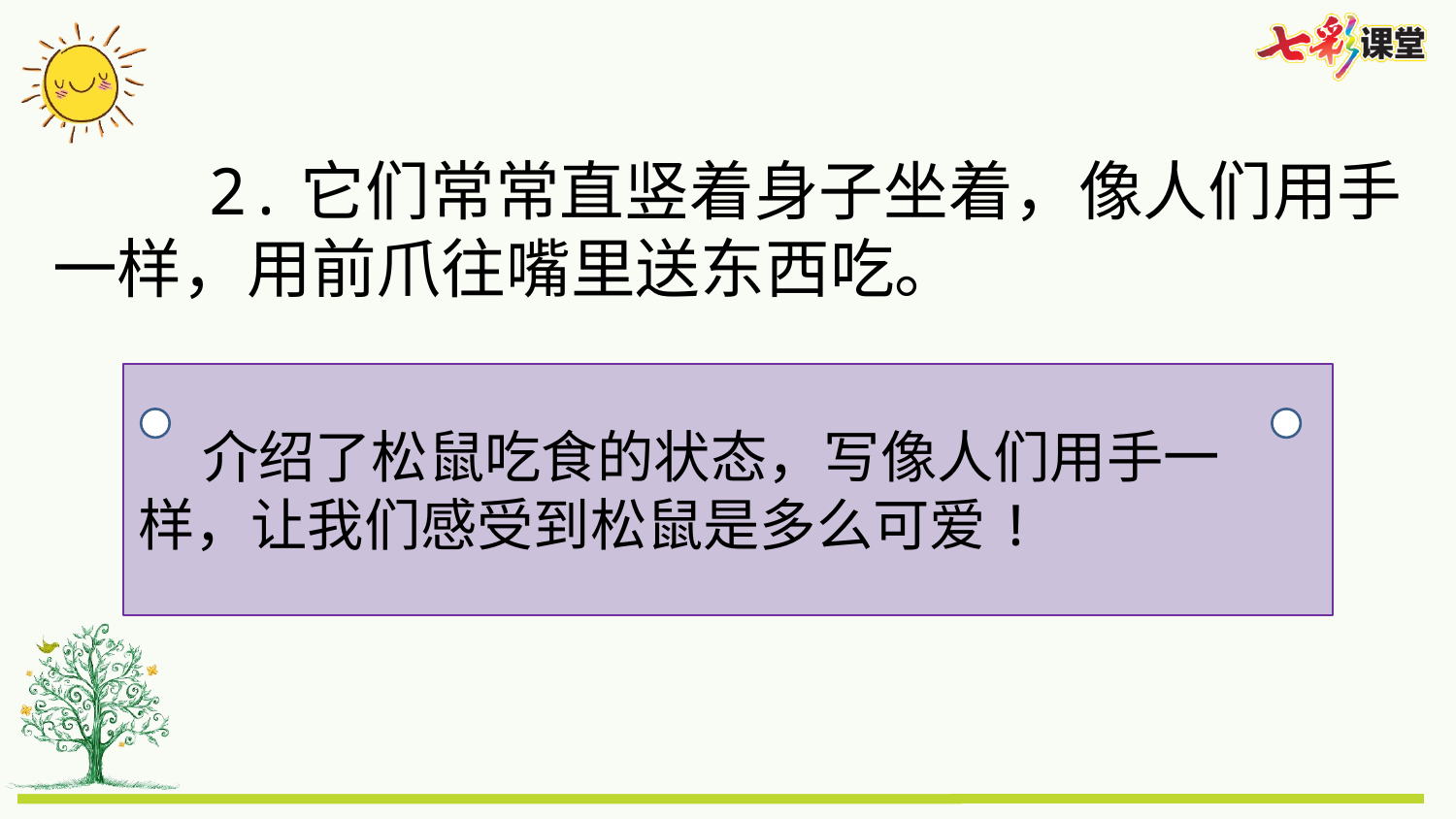

2.它们常常直竖着身子坐着，像人们用手一样，用前爪往嘴里送东西吃。
    介绍了松鼠吃食的状态，写像人们用手一样，让我们感受到松鼠是多么可爱!